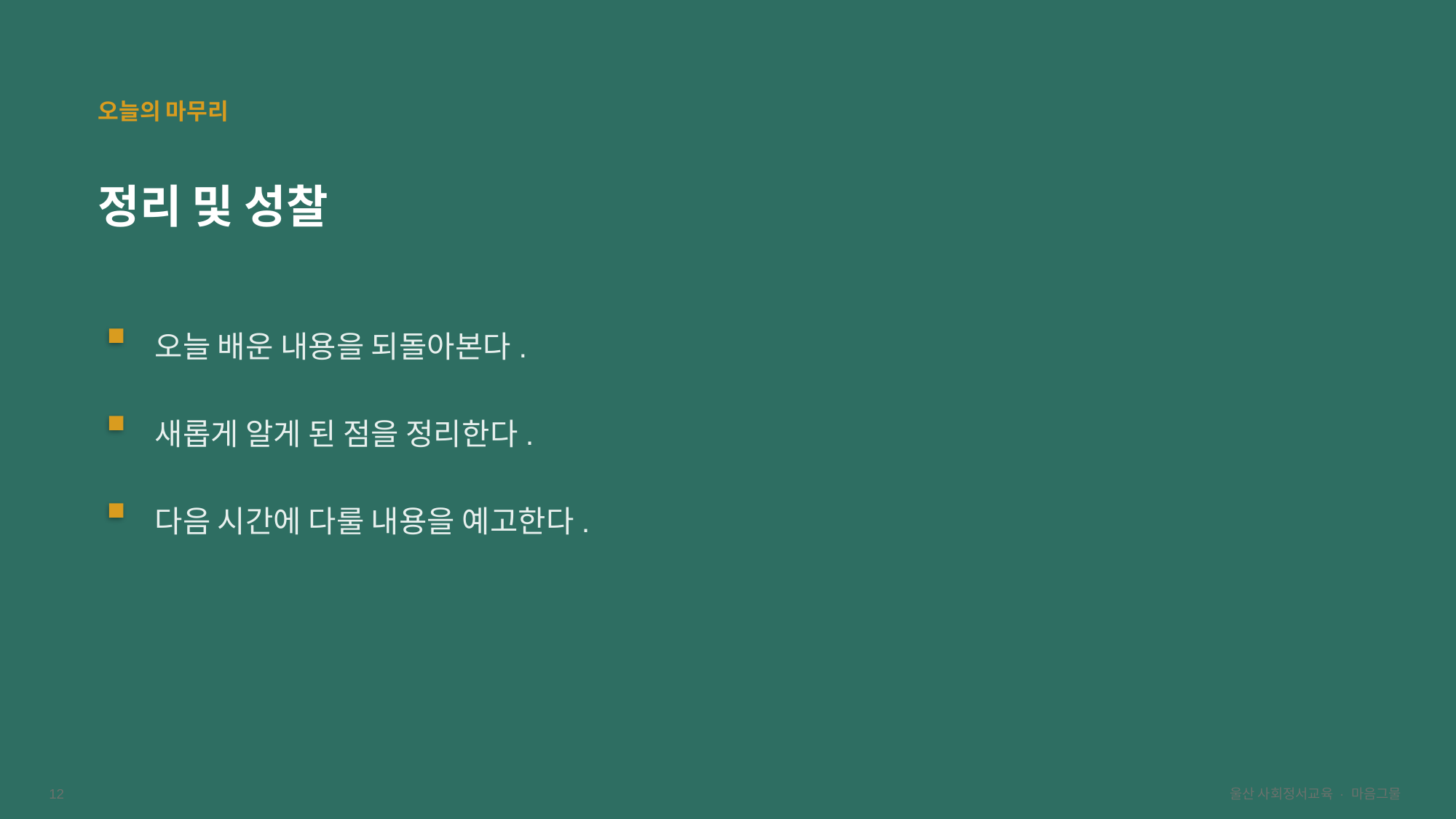

오늘의 마무리
정리 및 성찰
오늘 배운 내용을 되돌아본다.

새롭게 알게 된 점을 정리한다.

다음 시간에 다룰 내용을 예고한다.

12
울산 사회정서교육 · 마음그물